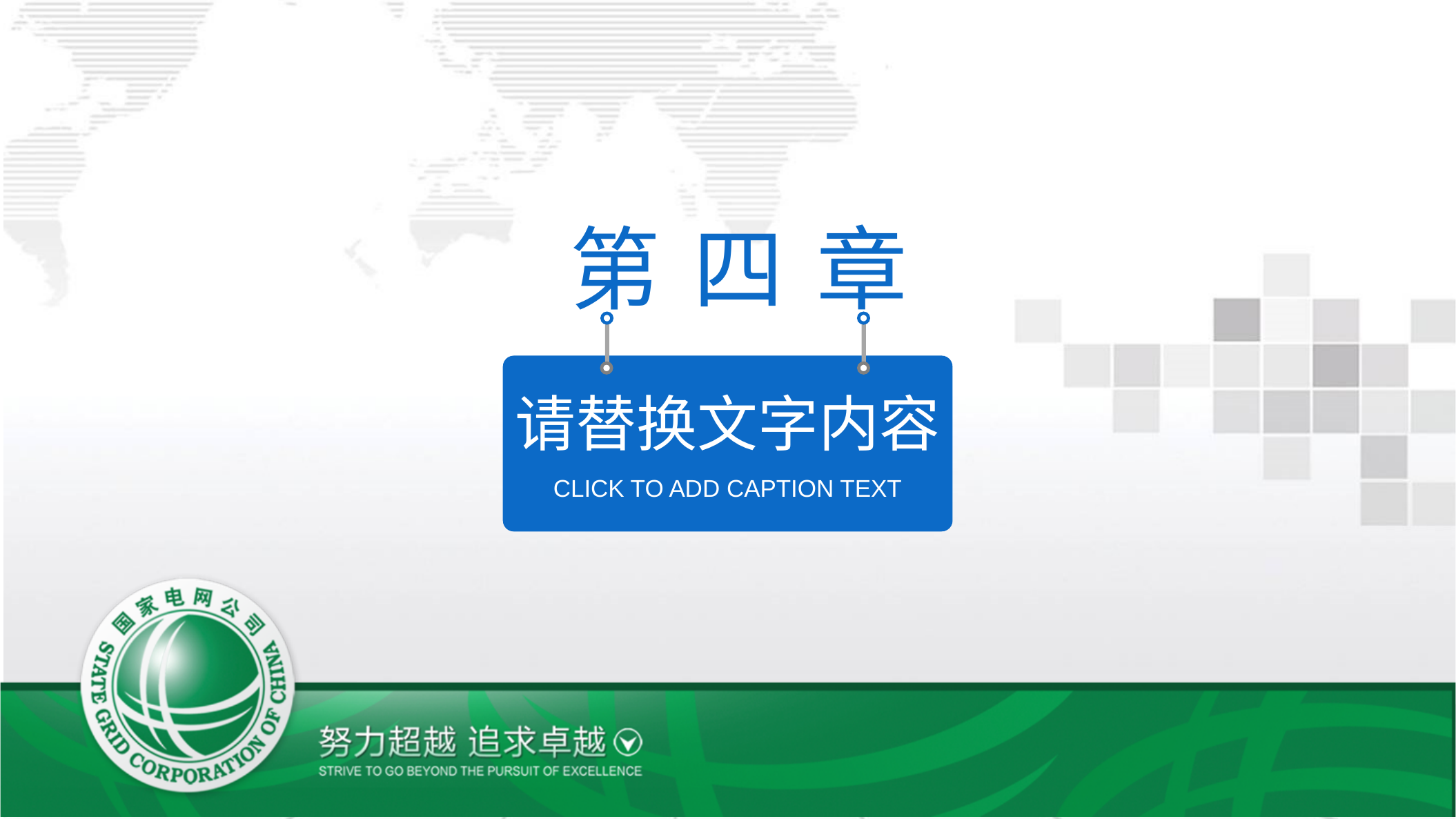

第 四 章

请替换文字内容
CLICK TO ADD CAPTION TEXT